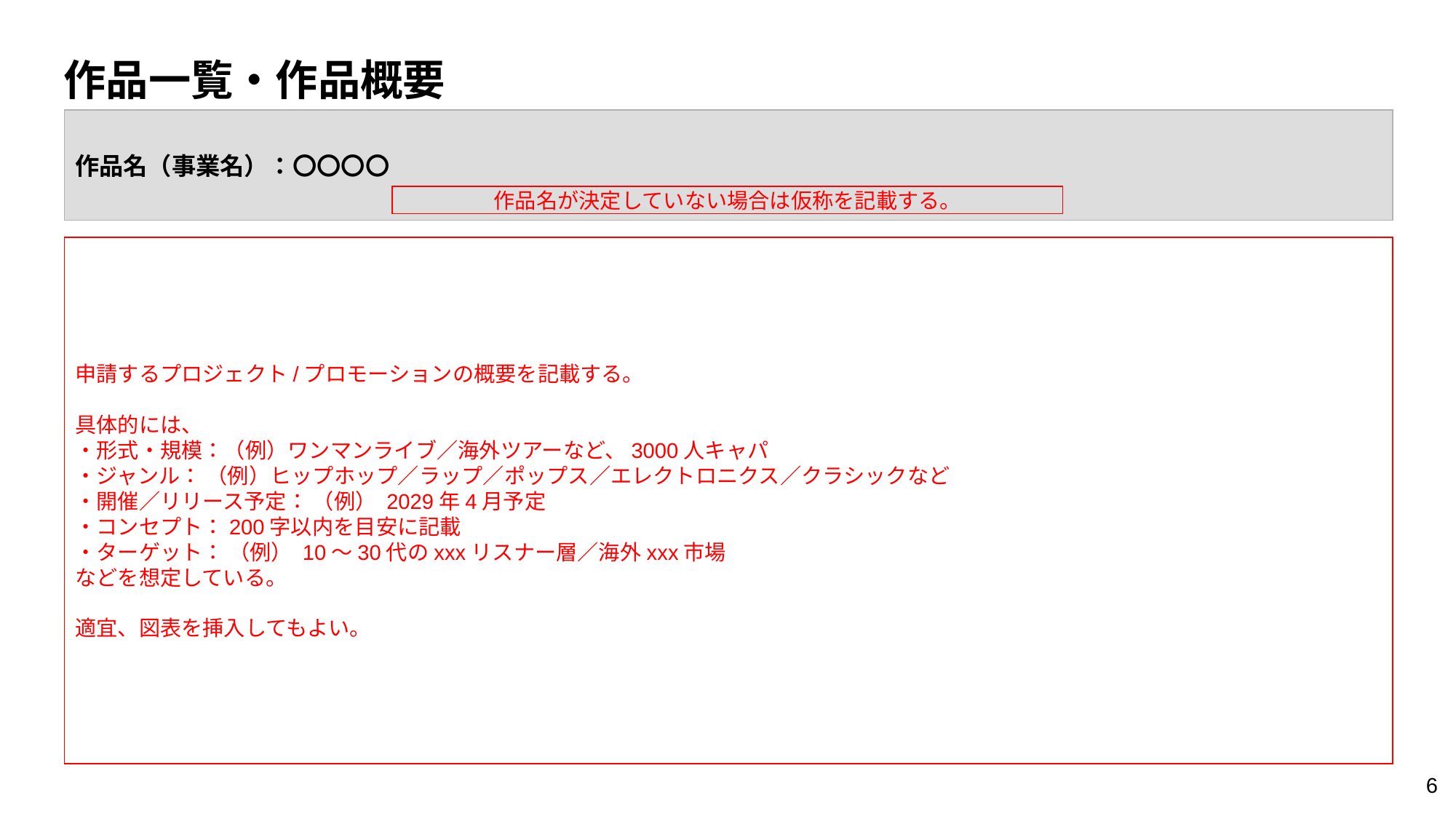

# 作品一覧・作品概要
作品名（事業名）：〇〇〇〇
作品名が決定していない場合は仮称を記載する。
申請するプロジェクト/プロモーションの概要を記載する。

具体的には、
・形式・規模：（例）ワンマンライブ／海外ツアーなど、3000人キャパ
・ジャンル： （例）ヒップホップ／ラップ／ポップス／エレクトロニクス／クラシックなど
・開催／リリース予定： （例） 2029年4月予定
・コンセプト：200字以内を目安に記載
・ターゲット： （例） 10～30代のxxxリスナー層／海外xxx市場
などを想定している。

適宜、図表を挿入してもよい。
6